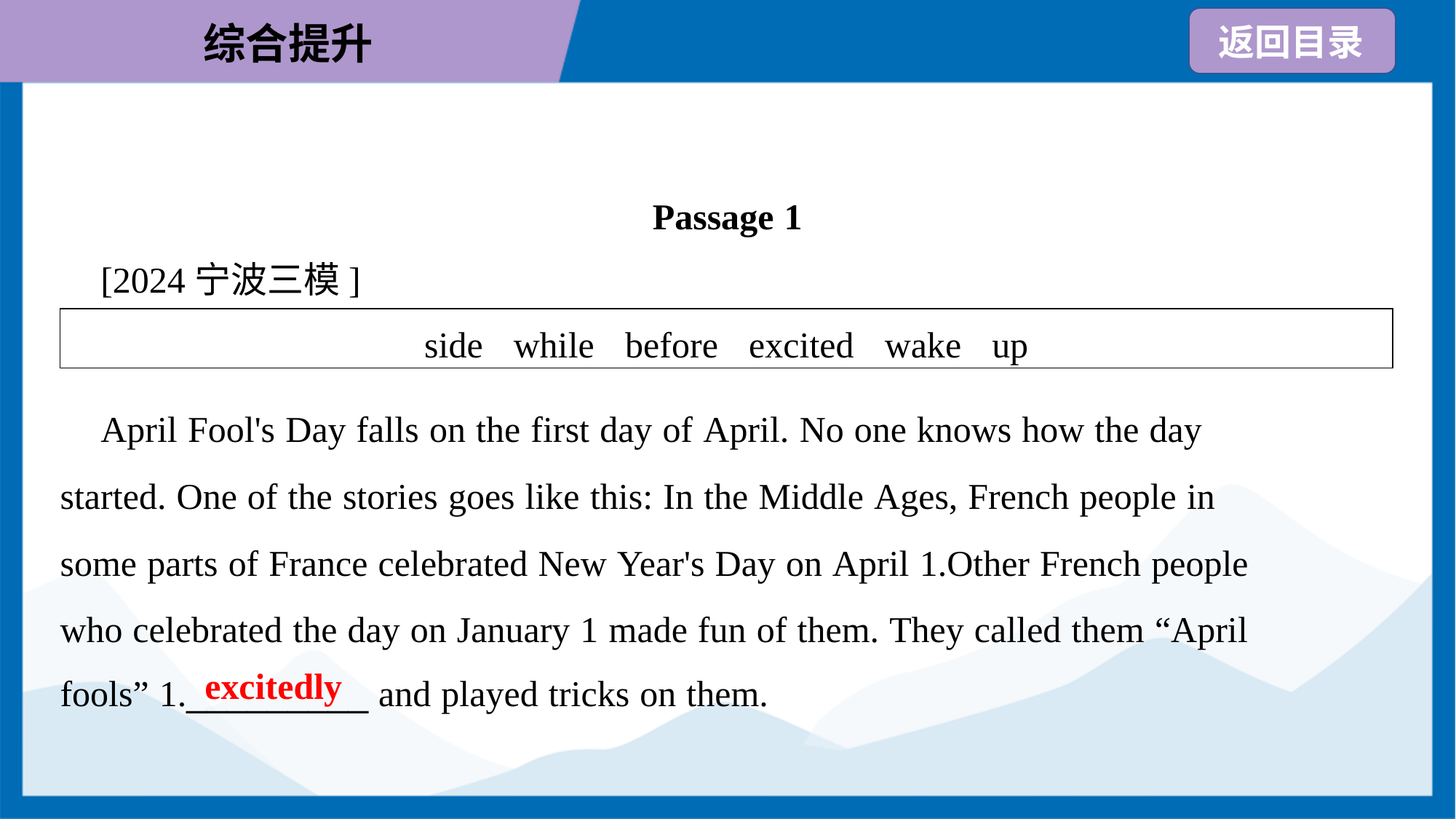

Passage 1
    [2024宁波三模]
| side while before excited wake up |
| --- |
    April Fool's Day falls on the first day of April. No one knows how the day
started. One of the stories goes like this: In the Middle Ages, French people in
some parts of France celebrated New Year's Day on April 1.Other French people
who celebrated the day on January 1 made fun of them. They called them “April
fools” 1._________ and played tricks on them.
excitedly